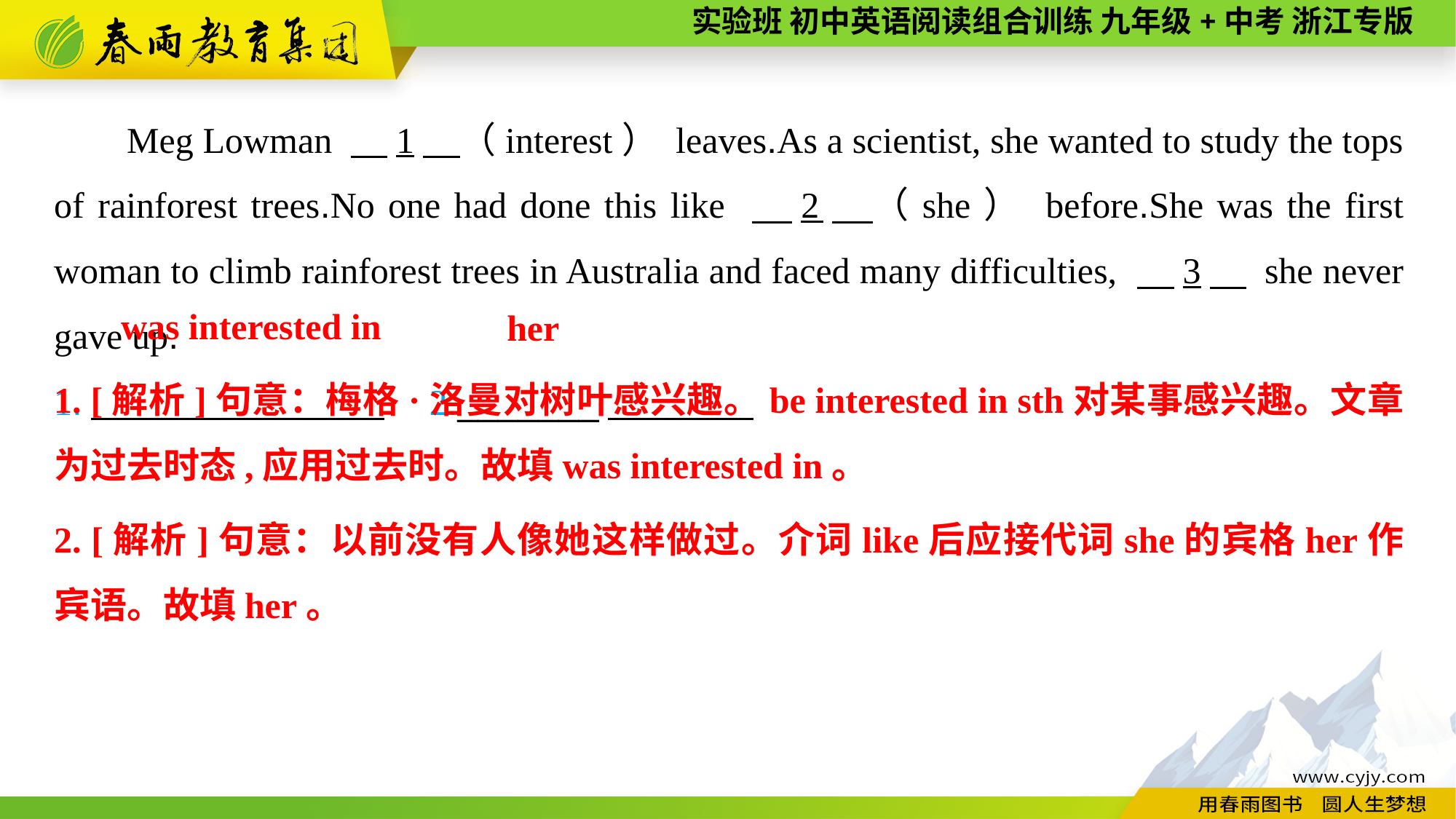

Meg Lowman 　1　（interest） leaves.As a scientist, she wanted to study the tops of rainforest trees.No one had done this like 　2　（she） before.She was the first woman to climb rainforest trees in Australia and faced many difficulties, 　3　 she never gave up.
1.　　　　                  　2._______
was interested in
her
1. [解析]句意：梅格·洛曼对树叶感兴趣。be interested in sth对某事感兴趣。文章为过去时态,应用过去时。故填was interested in。
2. [解析]句意：以前没有人像她这样做过。介词like后应接代词she的宾格her作宾语。故填her。